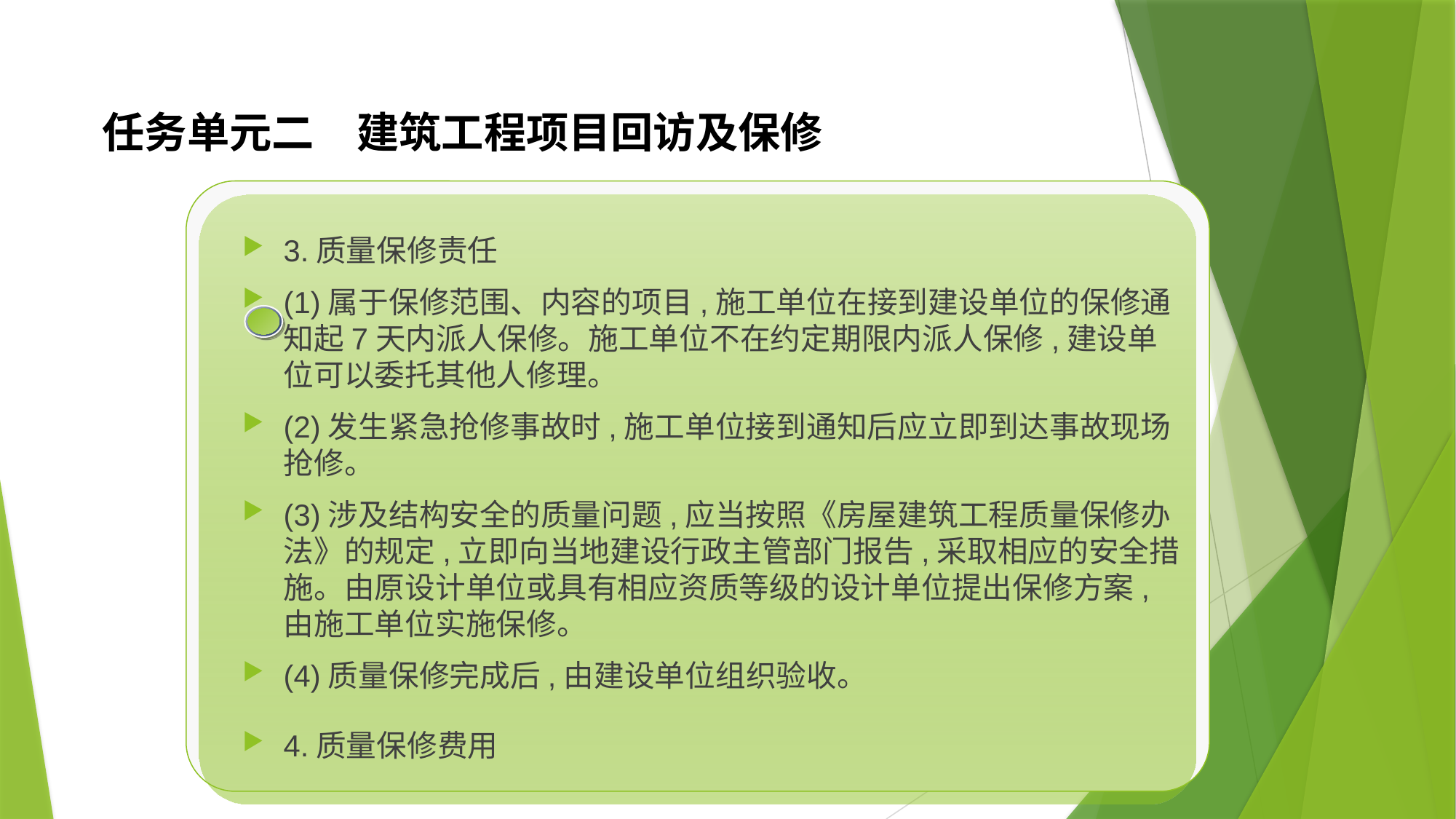

# 任务单元二　建筑工程项目回访及保修

3.质量保修责任
(1)属于保修范围、内容的项目,施工单位在接到建设单位的保修通知起7天内派人保修。施工单位不在约定期限内派人保修,建设单位可以委托其他人修理。
(2)发生紧急抢修事故时,施工单位接到通知后应立即到达事故现场抢修。
(3)涉及结构安全的质量问题,应当按照《房屋建筑工程质量保修办法》的规定,立即向当地建设行政主管部门报告,采取相应的安全措施。由原设计单位或具有相应资质等级的设计单位提出保修方案,由施工单位实施保修。
(4)质量保修完成后,由建设单位组织验收。
4.质量保修费用